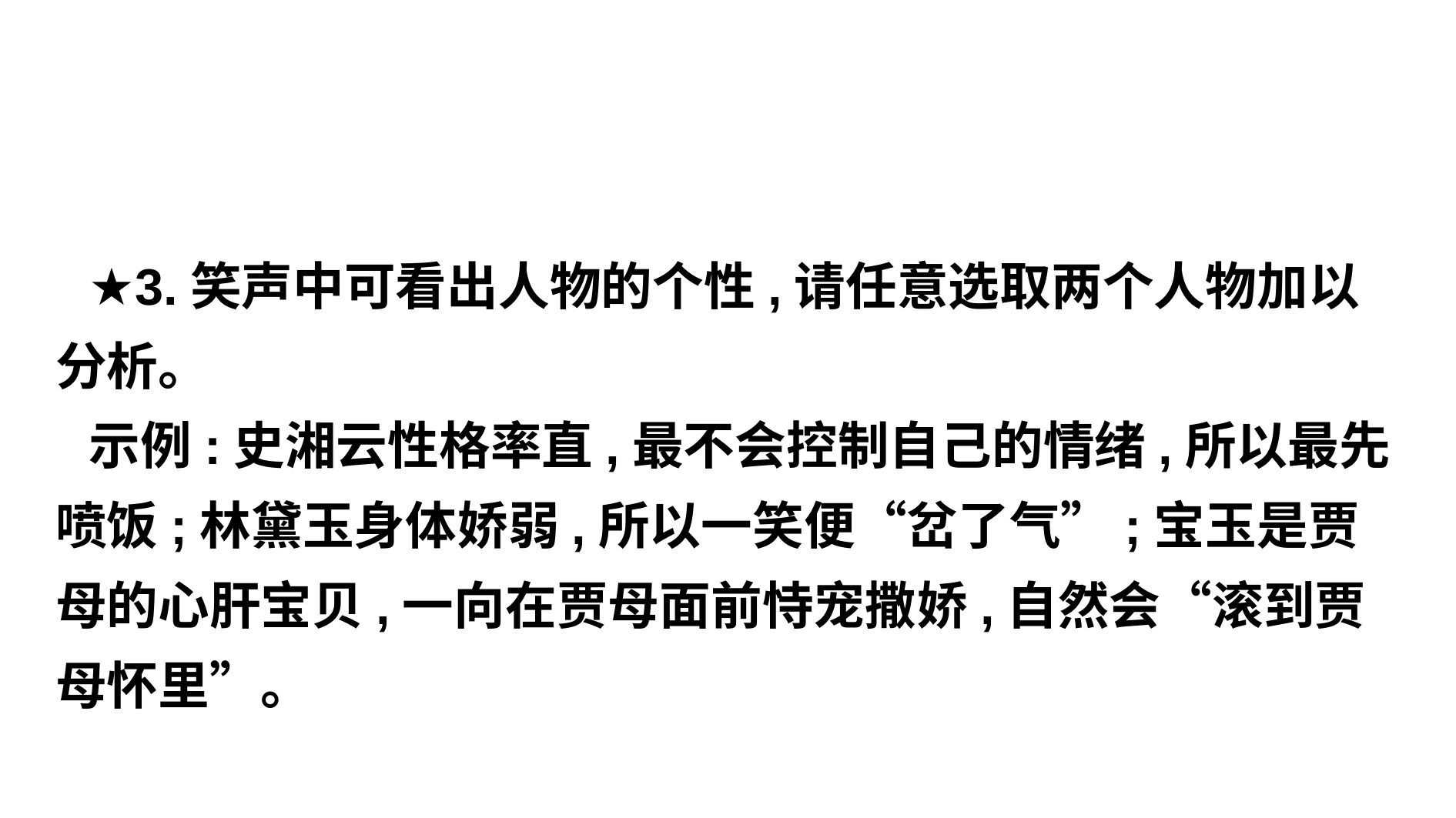

★3.笑声中可看出人物的个性,请任意选取两个人物加以分析。
示例:史湘云性格率直,最不会控制自己的情绪,所以最先喷饭;林黛玉身体娇弱,所以一笑便“岔了气”;宝玉是贾母的心肝宝贝,一向在贾母面前恃宠撒娇,自然会“滚到贾母怀里”。